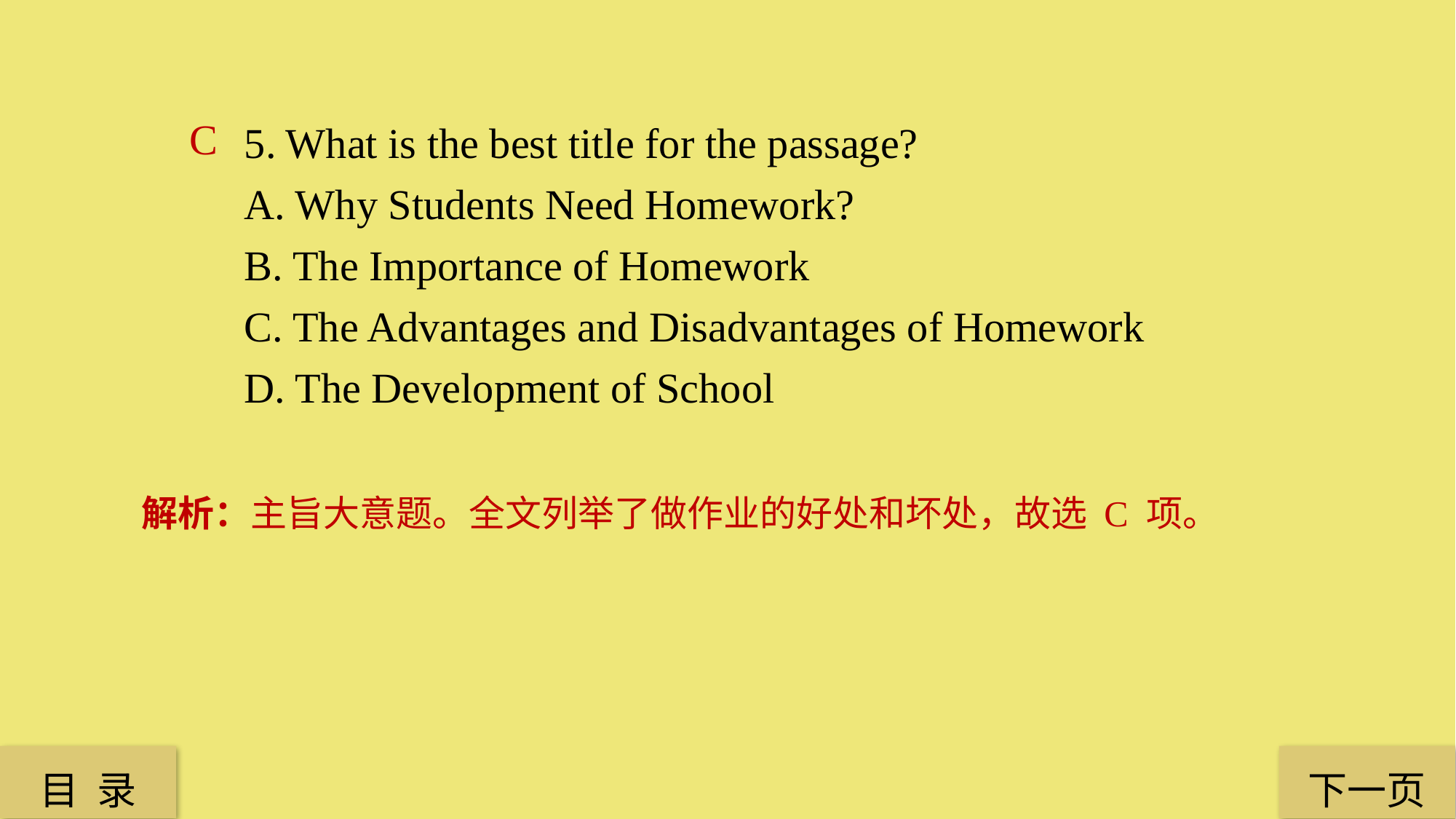

5. What is the best title for the passage?
A. Why Students Need Homework?
B. The Importance of Homework
C. The Advantages and Disadvantages of Homework
D. The Development of School
C
解析：主旨大意题。全文列举了做作业的好处和坏处，故选 C 项。